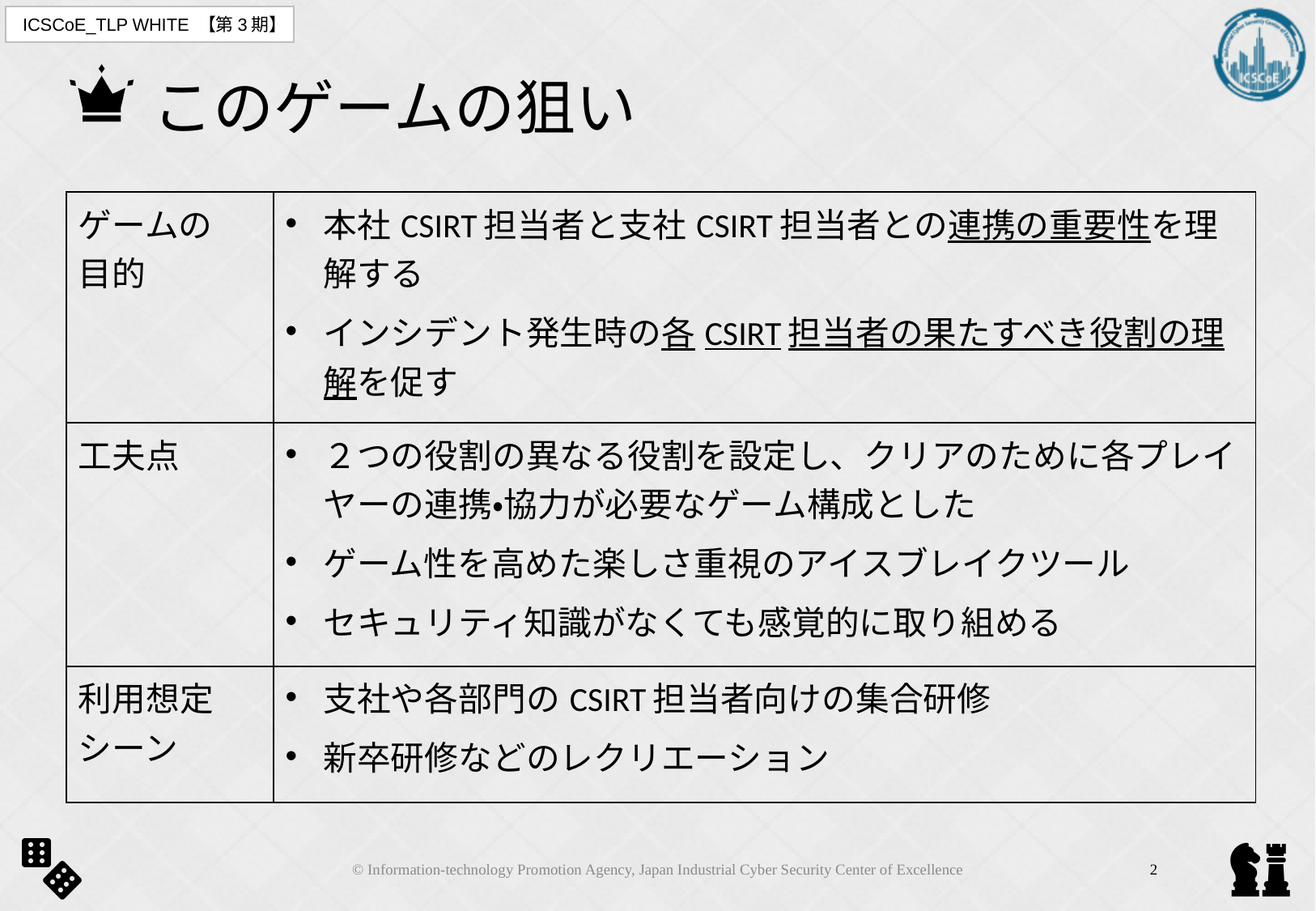

# このゲームの狙い
| ゲームの 目的 | 本社CSIRT担当者と支社CSIRT担当者との連携の重要性を理解する インシデント発生時の各CSIRT担当者の果たすべき役割の理解を促す |
| --- | --- |
| 工夫点 | ２つの役割の異なる役割を設定し、クリアのために各プレイヤーの連携・協力が必要なゲーム構成とした ゲーム性を高めた楽しさ重視のアイスブレイクツール セキュリティ知識がなくても感覚的に取り組める |
| 利用想定 シーン | 支社や各部門のCSIRT担当者向けの集合研修 新卒研修などのレクリエーション |
© Information-technology Promotion Agency, Japan Industrial Cyber Security Center of Excellence
2